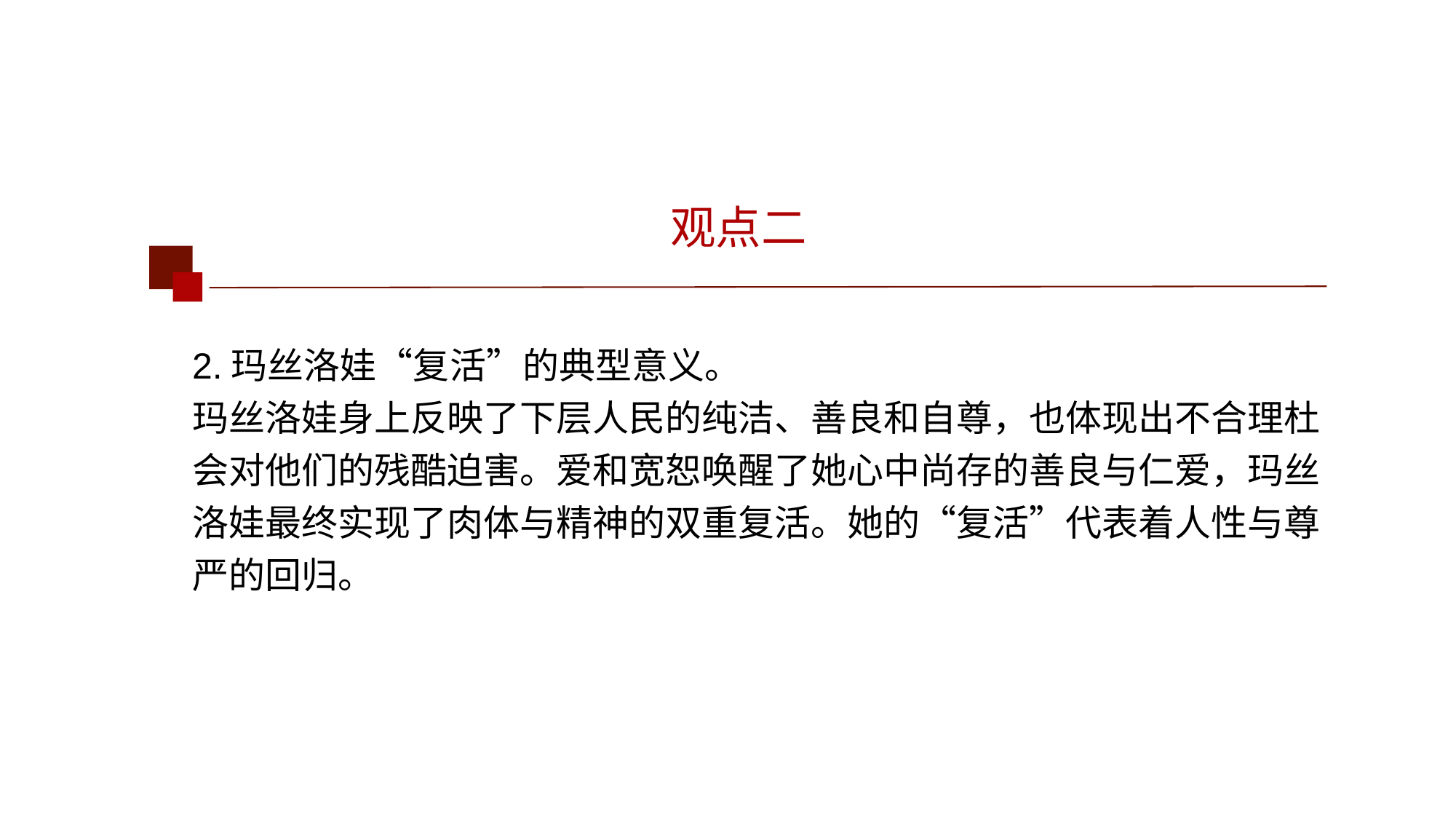

观点二

2.玛丝洛娃“复活”的典型意义。
玛丝洛娃身上反映了下层人民的纯洁、善良和自尊，也体现出不合理杜会对他们的残酷迫害。爱和宽恕唤醒了她心中尚存的善良与仁爱，玛丝洛娃最终实现了肉体与精神的双重复活。她的“复活”代表着人性与尊严的回归。